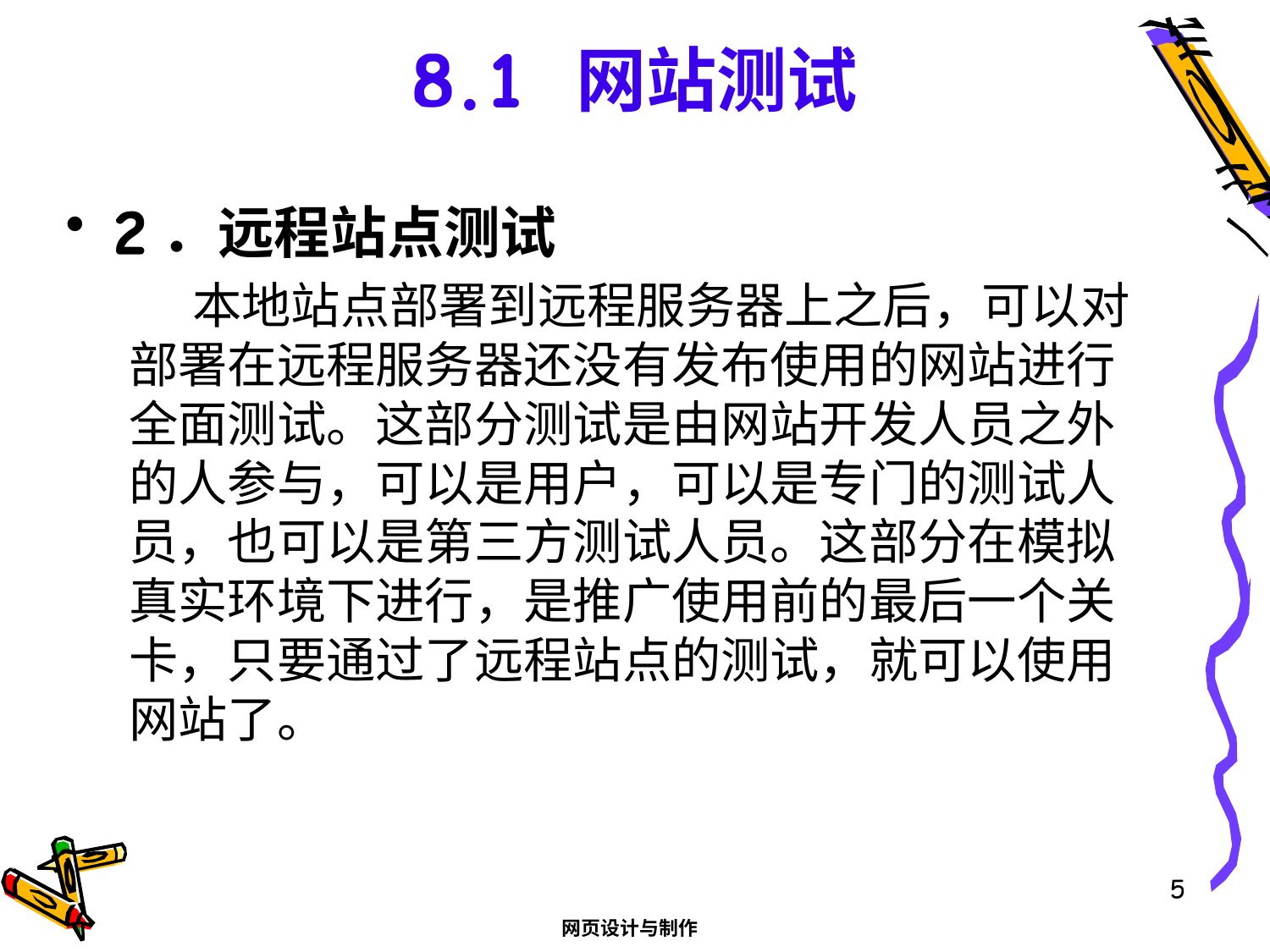

# 8.1 网站测试
2．远程站点测试
本地站点部署到远程服务器上之后，可以对部署在远程服务器还没有发布使用的网站进行全面测试。这部分测试是由网站开发人员之外的人参与，可以是用户，可以是专门的测试人员，也可以是第三方测试人员。这部分在模拟真实环境下进行，是推广使用前的最后一个关卡，只要通过了远程站点的测试，就可以使用网站了。
5
网页设计与制作